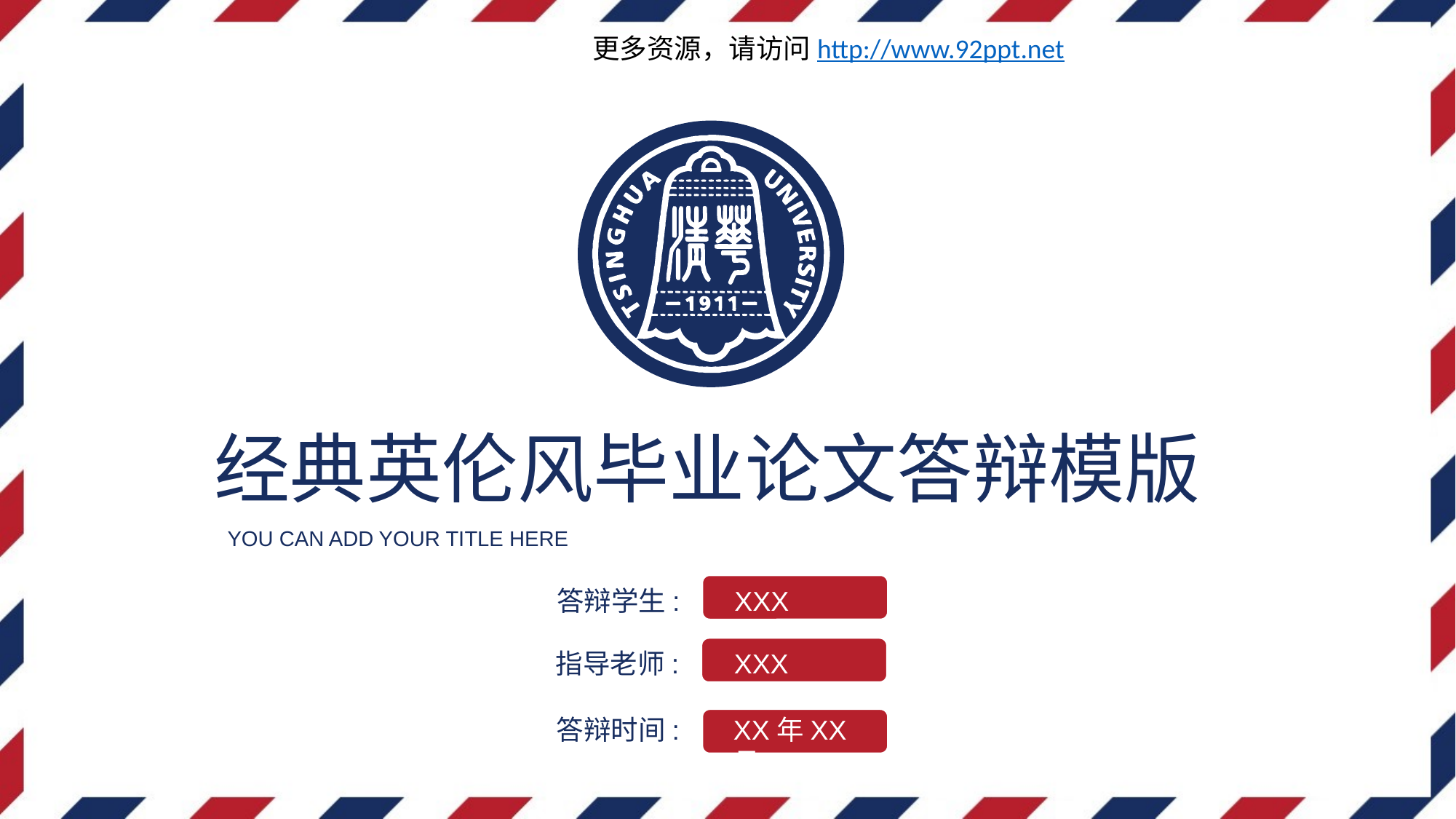

更多资源，请访问http://www.92ppt.net

经典英伦风毕业论文答辩模版
YOU CAN ADD YOUR TITLE HERE

答辩学生:
XXX

指导老师:
XXX
答辩时间:
XX年XX月